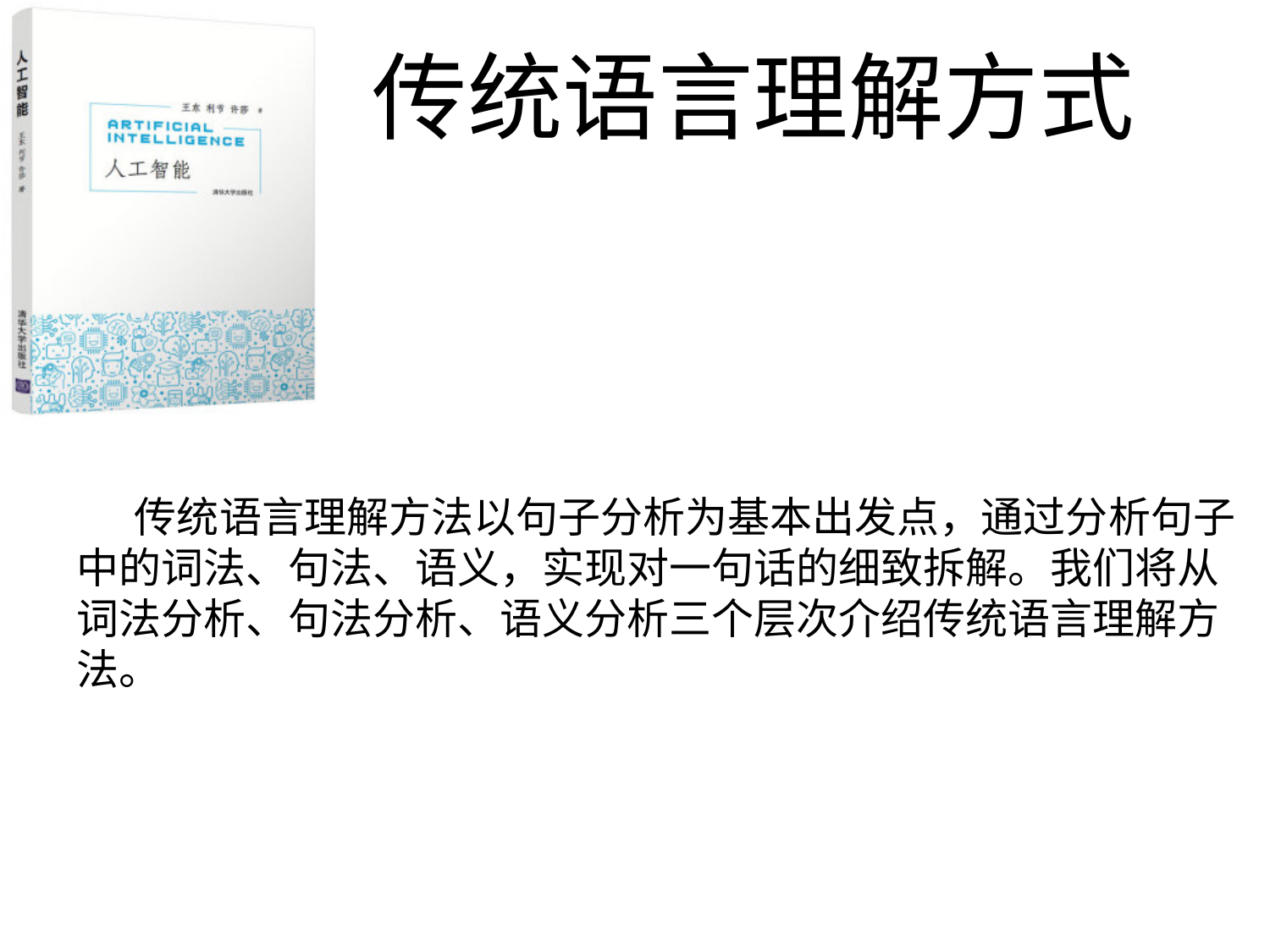

传统语言理解方式
     传统语言理解方法以句子分析为基本出发点，通过分析句子
中的词法、句法、语义，实现对一句话的细致拆解。我们将从词法分析、句法分析、语义分析三个层次介绍传统语言理解方法。